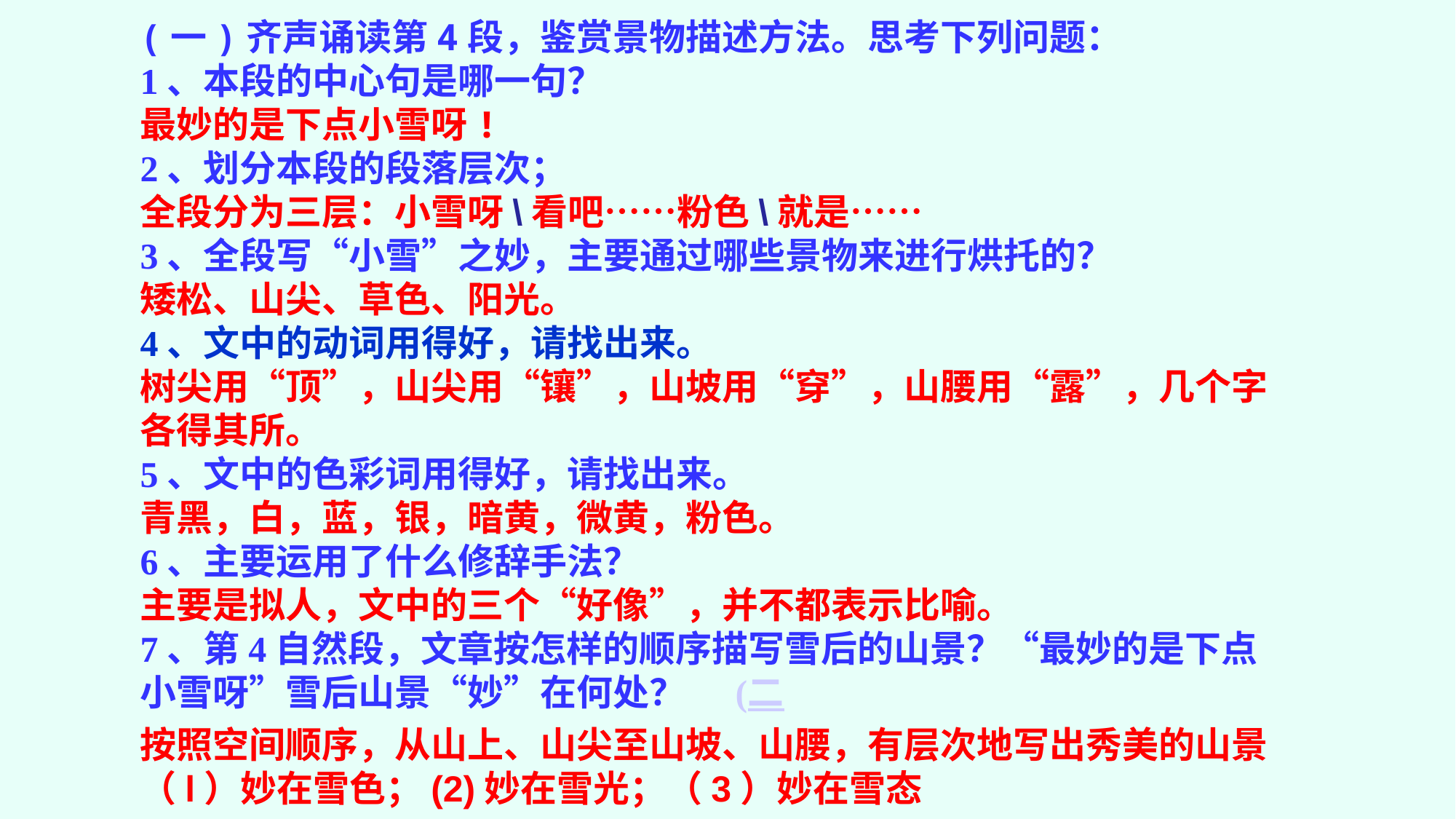

(一)齐声诵读第4段，鉴赏景物描述方法。思考下列问题：
1、本段的中心句是哪一句？
最妙的是下点小雪呀!
2、划分本段的段落层次；
全段分为三层：小雪呀\看吧……粉色\就是……
3、全段写“小雪”之妙，主要通过哪些景物来进行烘托的？
矮松、山尖、草色、阳光。
4、文中的动词用得好，请找出来。
树尖用“顶”，山尖用“镶”，山坡用“穿”，山腰用“露”，几个字各得其所。
5、文中的色彩词用得好，请找出来。
青黑，白，蓝，银，暗黄，微黄，粉色。
6、主要运用了什么修辞手法？
主要是拟人，文中的三个“好像”，并不都表示比喻。
7、第4自然段，文章按怎样的顺序描写雪后的山景？“最妙的是下点小雪呀”雪后山景“妙”在何处？     (二
按照空间顺序，从山上、山尖至山坡、山腰，有层次地写出秀美的山景
（l）妙在雪色；(2)妙在雪光；（3）妙在雪态